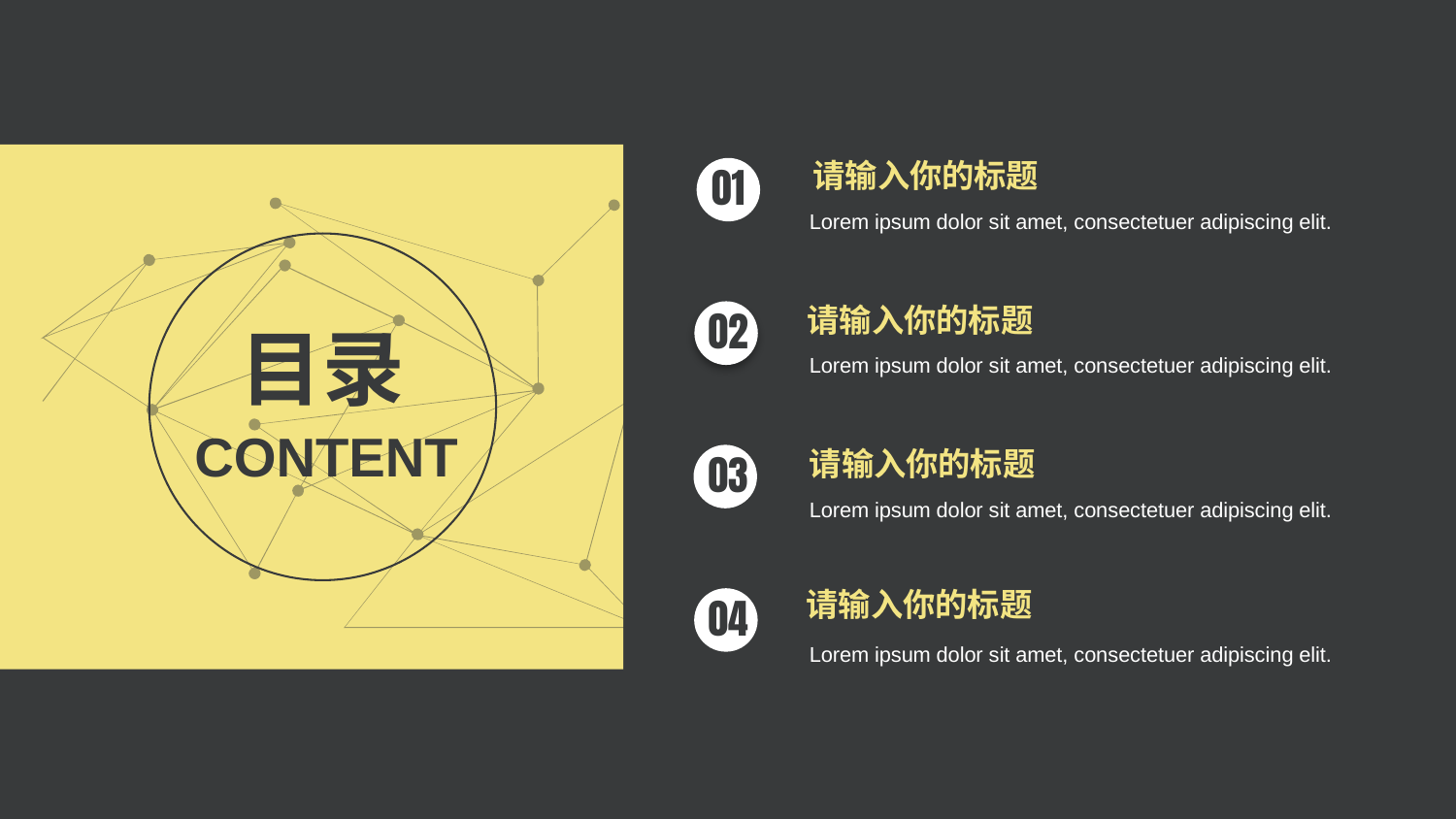

请输入你的标题
01

Lorem ipsum dolor sit amet, consectetuer adipiscing elit.

请输入你的标题
02

目录
Lorem ipsum dolor sit amet, consectetuer adipiscing elit.

CONTENT
请输入你的标题
03

Lorem ipsum dolor sit amet, consectetuer adipiscing elit.
请输入你的标题
04

Lorem ipsum dolor sit amet, consectetuer adipiscing elit.